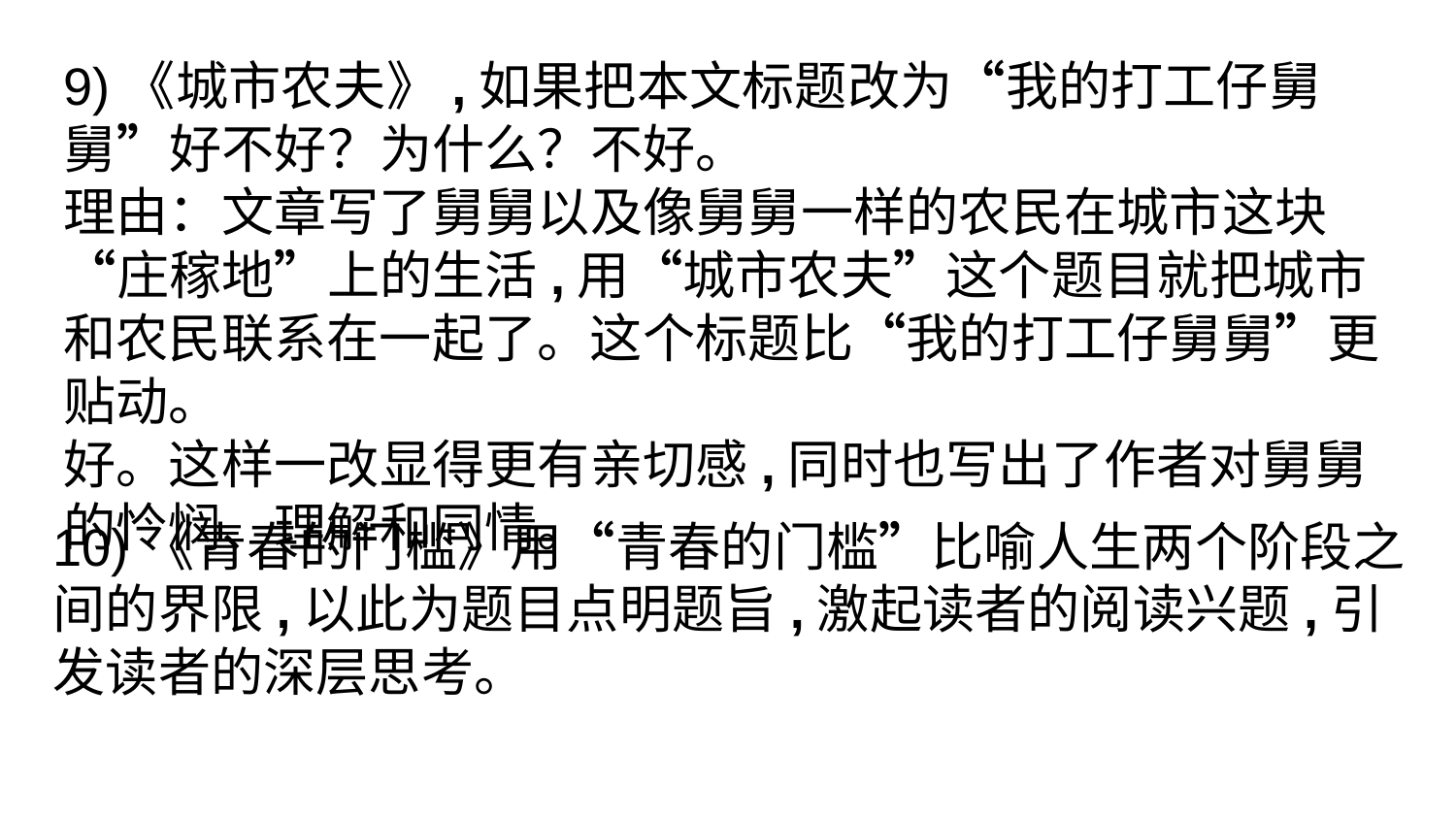

9)《城市农夫》,如果把本文标题改为“我的打工仔舅舅”好不好？为什么？不好。
理由：文章写了舅舅以及像舅舅一样的农民在城市这块“庄稼地”上的生活,用“城市农夫”这个题目就把城市和农民联系在一起了。这个标题比“我的打工仔舅舅”更贴动。
好。这样一改显得更有亲切感,同时也写出了作者对舅舅的怜悯、理解和同情。
10)《青春的门槛》用“青春的门槛”比喻人生两个阶段之间的界限,以此为题目点明题旨,激起读者的阅读兴题,引发读者的深层思考。